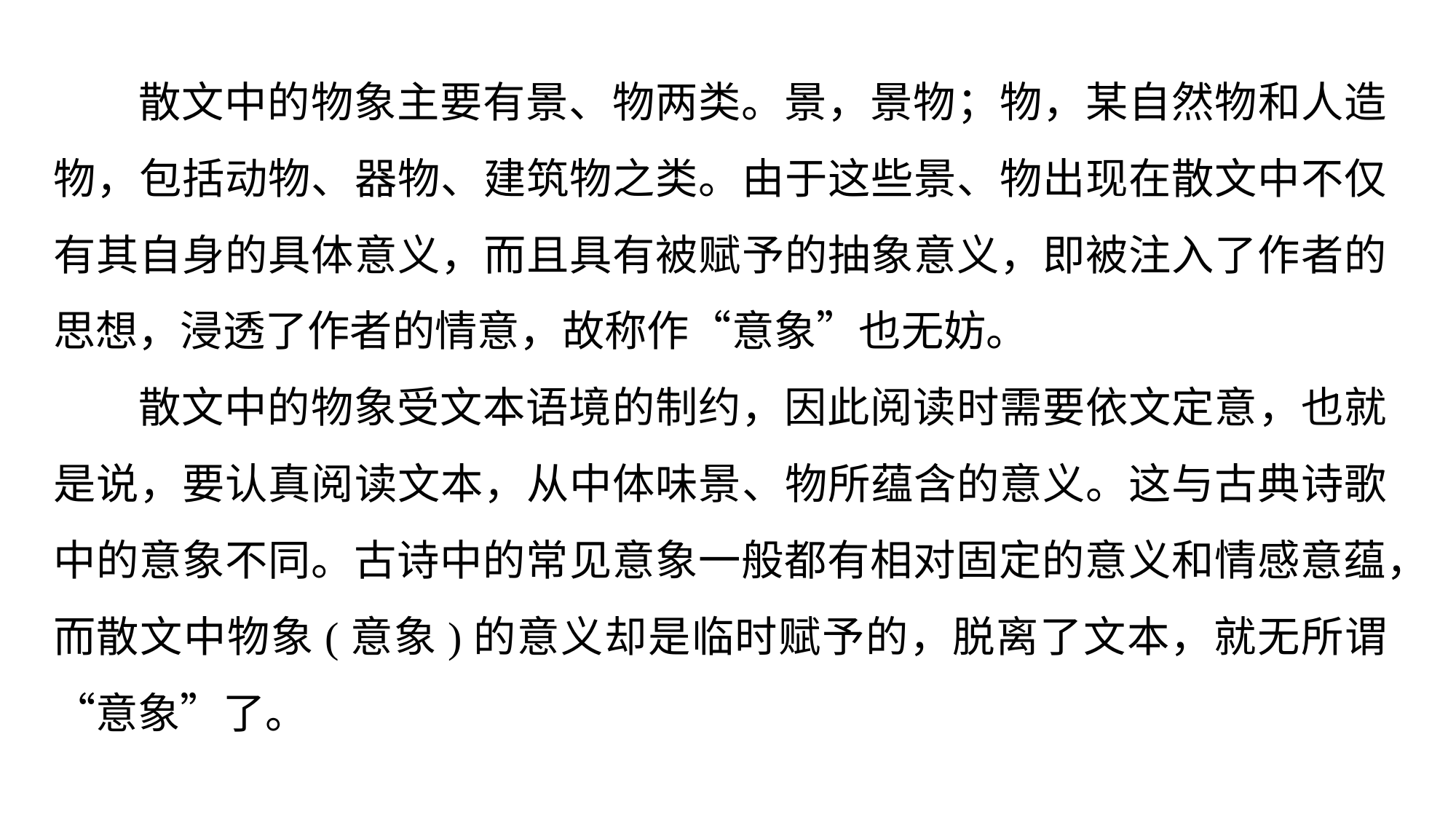

散文中的物象主要有景、物两类。景，景物；物，某自然物和人造物，包括动物、器物、建筑物之类。由于这些景、物出现在散文中不仅有其自身的具体意义，而且具有被赋予的抽象意义，即被注入了作者的思想，浸透了作者的情意，故称作“意象”也无妨。
散文中的物象受文本语境的制约，因此阅读时需要依文定意，也就是说，要认真阅读文本，从中体味景、物所蕴含的意义。这与古典诗歌中的意象不同。古诗中的常见意象一般都有相对固定的意义和情感意蕴，而散文中物象(意象)的意义却是临时赋予的，脱离了文本，就无所谓“意象”了。